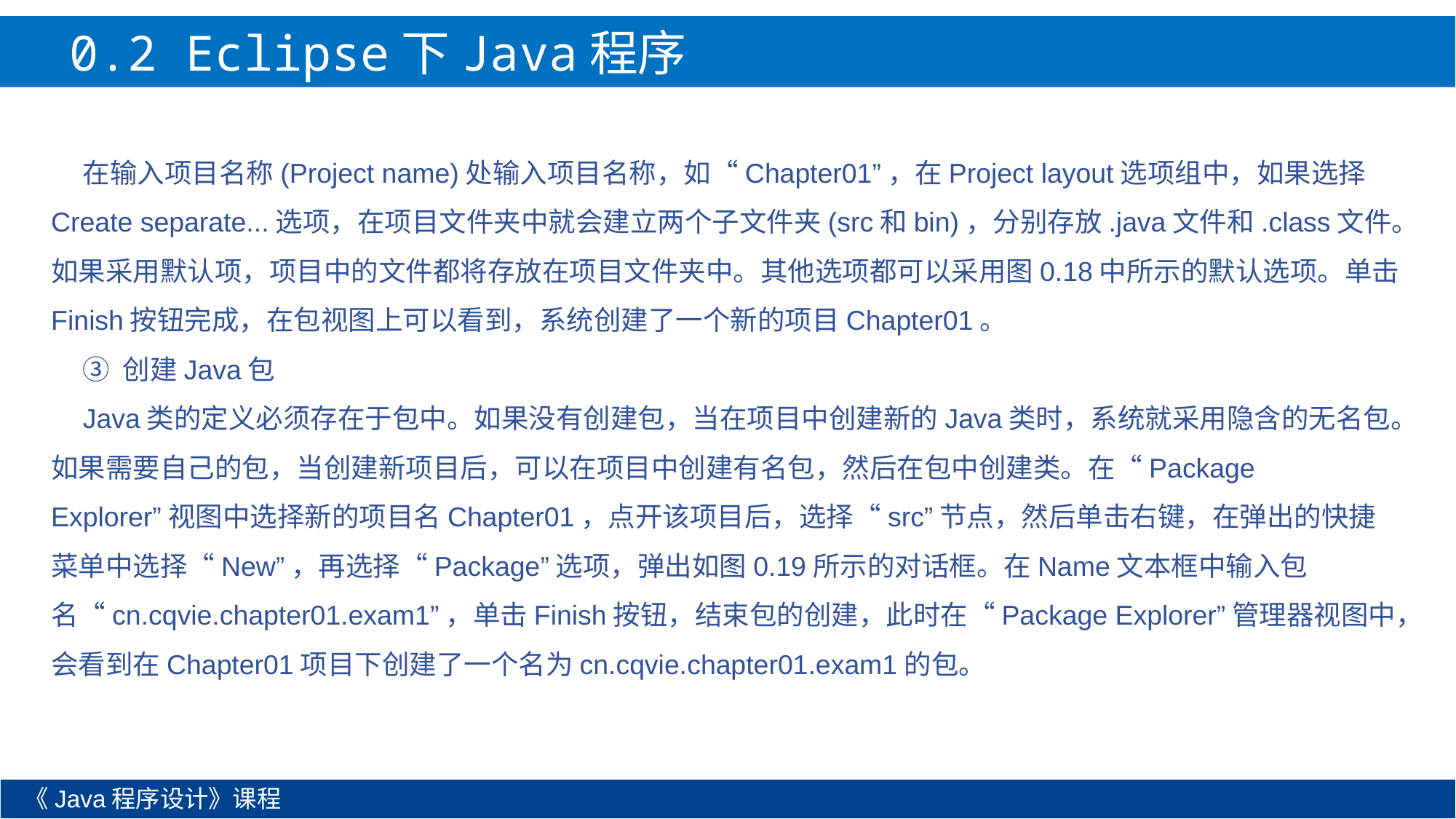

0.2 Eclipse下Java程序开发
在输入项目名称(Project name)处输入项目名称，如“Chapter01”，在Project layout选项组中，如果选择Create separate...选项，在项目文件夹中就会建立两个子文件夹(src和bin)，分别存放.java文件和.class文件。如果采用默认项，项目中的文件都将存放在项目文件夹中。其他选项都可以采用图0.18中所示的默认选项。单击Finish按钮完成，在包视图上可以看到，系统创建了一个新的项目Chapter01。
③ 创建Java包
Java类的定义必须存在于包中。如果没有创建包，当在项目中创建新的Java类时，系统就采用隐含的无名包。如果需要自己的包，当创建新项目后，可以在项目中创建有名包，然后在包中创建类。在“Package Explorer”视图中选择新的项目名Chapter01，点开该项目后，选择“src”节点，然后单击右键，在弹出的快捷菜单中选择“New”，再选择“Package”选项，弹出如图0.19所示的对话框。在Name文本框中输入包名“cn.cqvie.chapter01.exam1”，单击Finish按钮，结束包的创建，此时在“Package Explorer”管理器视图中，会看到在Chapter01项目下创建了一个名为cn.cqvie.chapter01.exam1的包。
《Java程序设计》课程